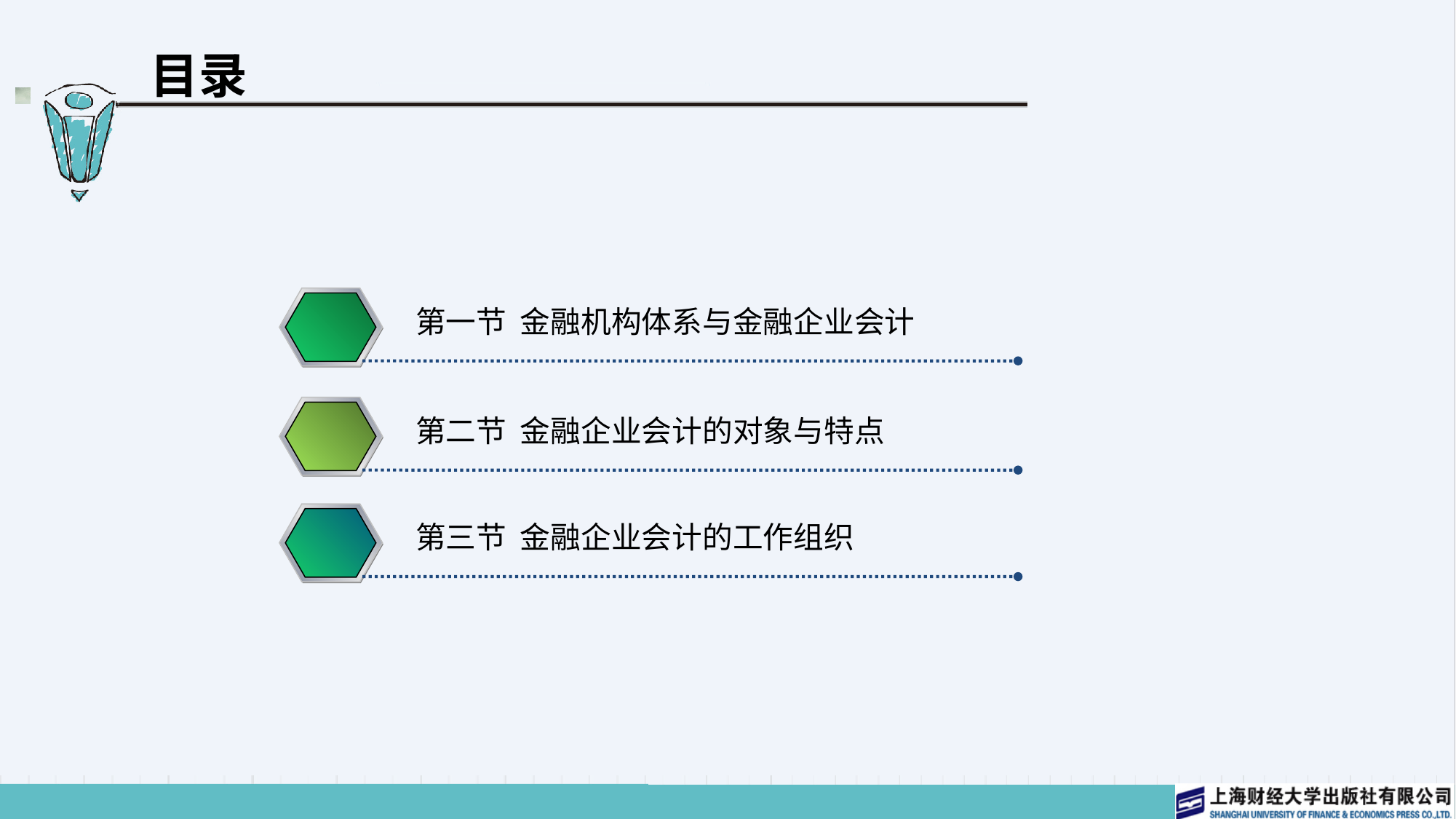

# 目录

第一节  金融机构体系与金融企业会计

第二节  金融企业会计的对象与特点

第三节  金融企业会计的工作组织